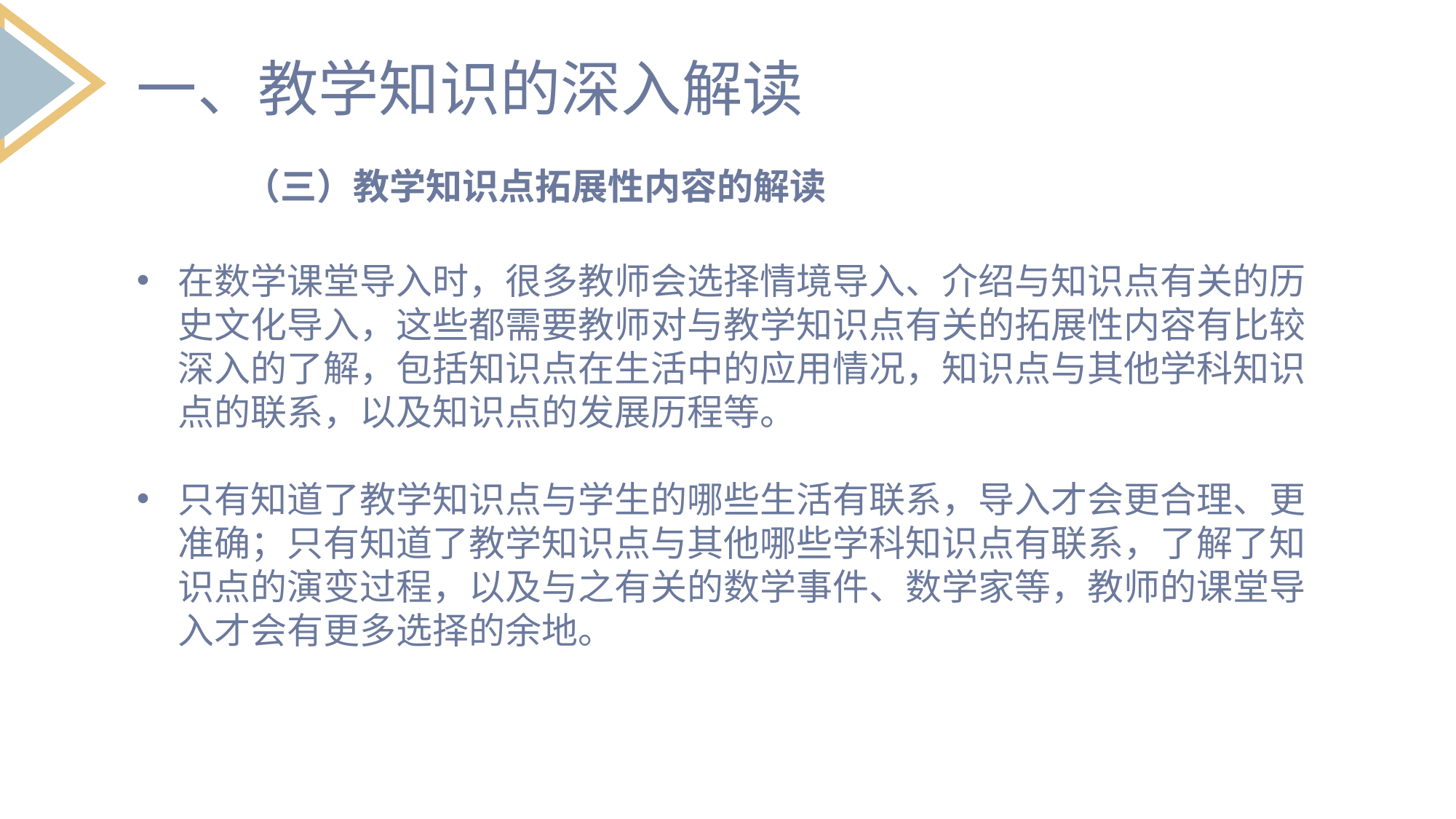

一、教学知识的深入解读

            （三）教学知识点拓展性内容的解读

在数学课堂导入时，很多教师会选择情境导入、介绍与知识点有关的历史文化导入，这些都需要教师对与教学知识点有关的拓展性内容有比较深入的了解，包括知识点在生活中的应用情况，知识点与其他学科知识点的联系，以及知识点的发展历程等。

只有知道了教学知识点与学生的哪些生活有联系，导入才会更合理、更准确；只有知道了教学知识点与其他哪些学科知识点有联系，了解了知识点的演变过程，以及与之有关的数学事件、数学家等，教师的课堂导入才会有更多选择的余地。